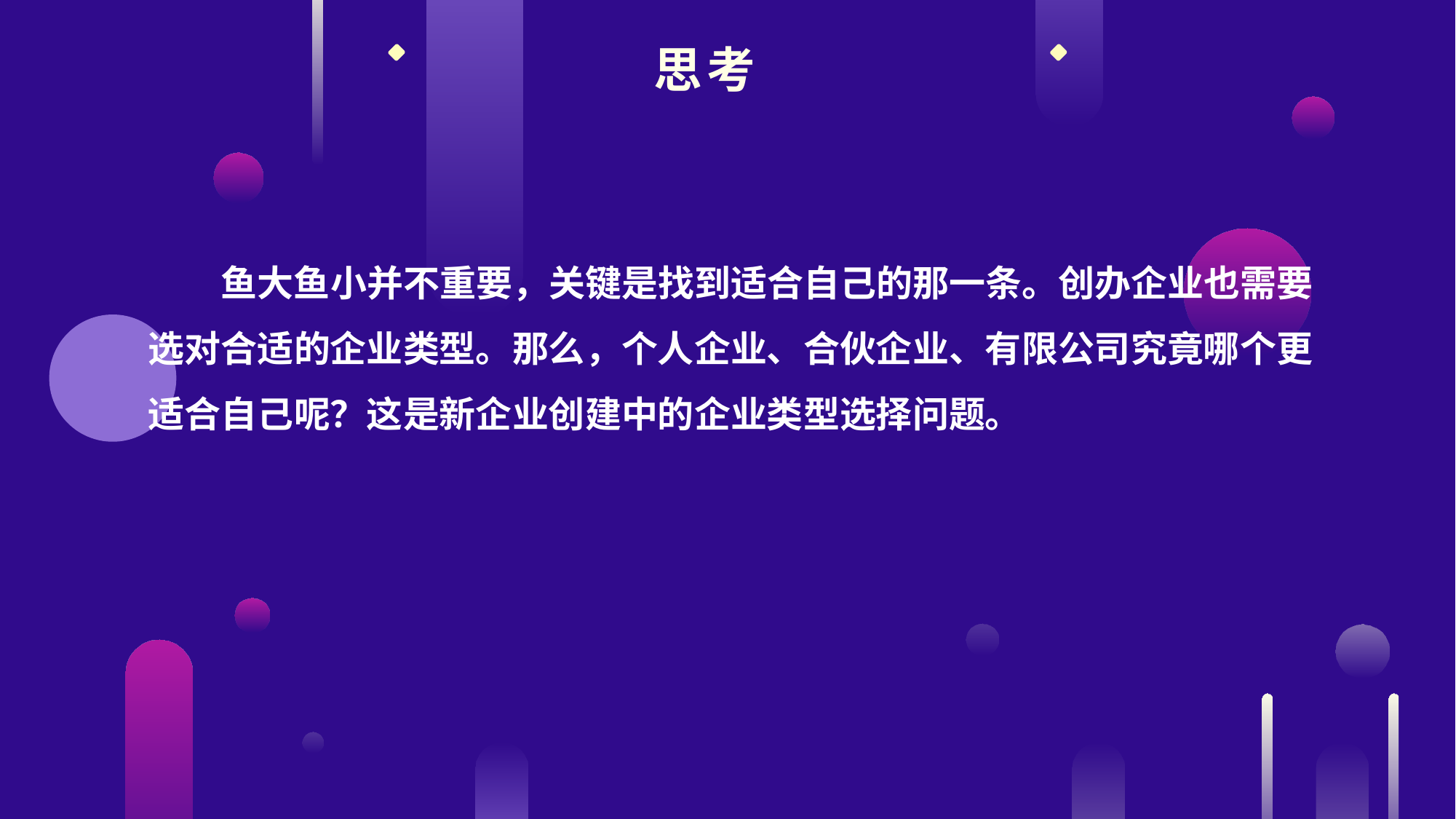

思考

鱼大鱼小并不重要，关键是找到适合自己的那一条。创办企业也需要选对合适的企业类型。那么，个人企业、合伙企业、有限公司究竟哪个更适合自己呢？这是新企业创建中的企业类型选择问题。